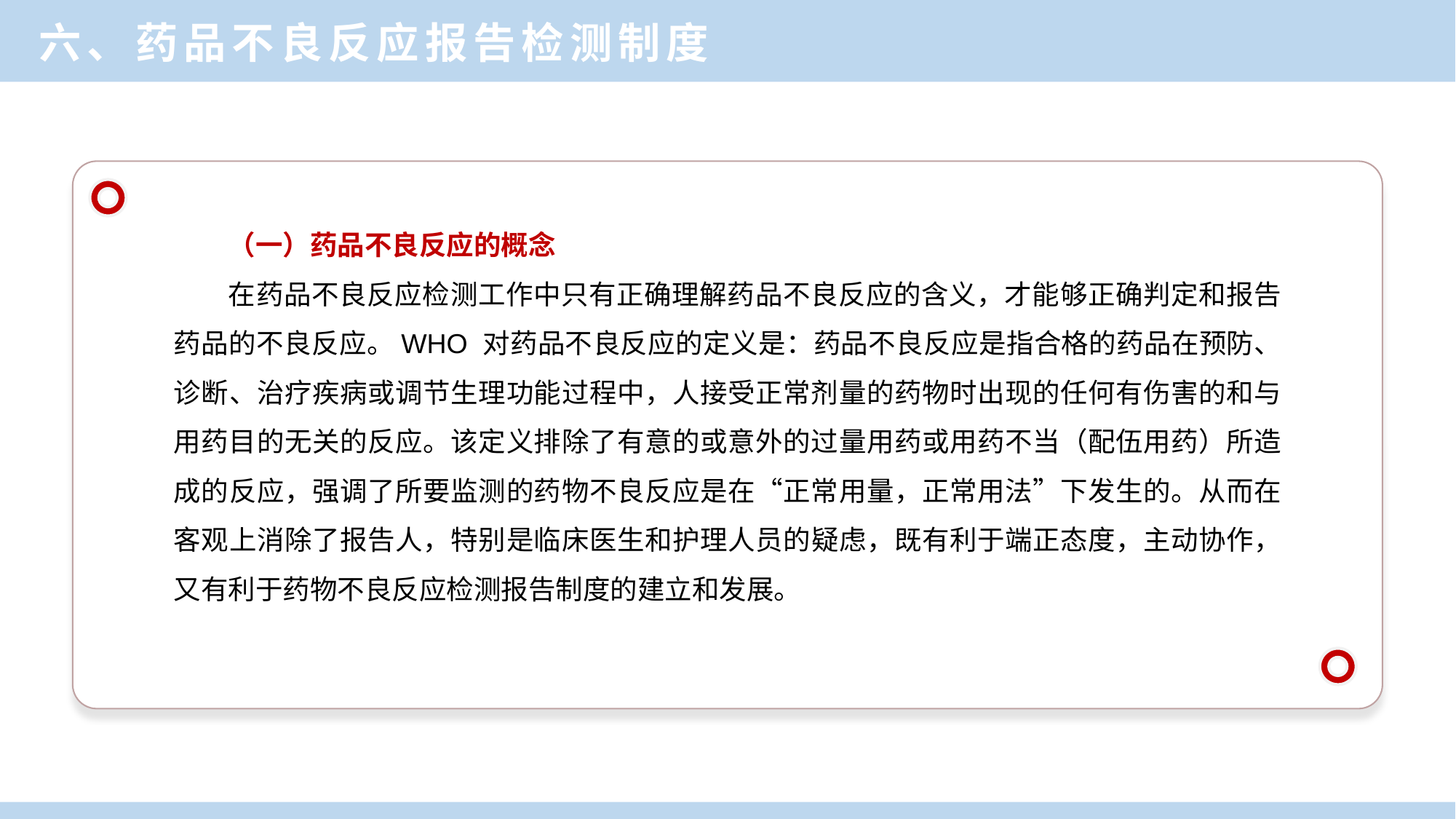

六、药品不良反应报告检测制度

（一）药品不良反应的概念
在药品不良反应检测工作中只有正确理解药品不良反应的含义，才能够正确判定和报告药品的不良反应。WHO 对药品不良反应的定义是：药品不良反应是指合格的药品在预防、诊断、治疗疾病或调节生理功能过程中，人接受正常剂量的药物时出现的任何有伤害的和与用药目的无关的反应。该定义排除了有意的或意外的过量用药或用药不当（配伍用药）所造成的反应，强调了所要监测的药物不良反应是在“正常用量，正常用法”下发生的。从而在客观上消除了报告人，特别是临床医生和护理人员的疑虑，既有利于端正态度，主动协作，又有利于药物不良反应检测报告制度的建立和发展。